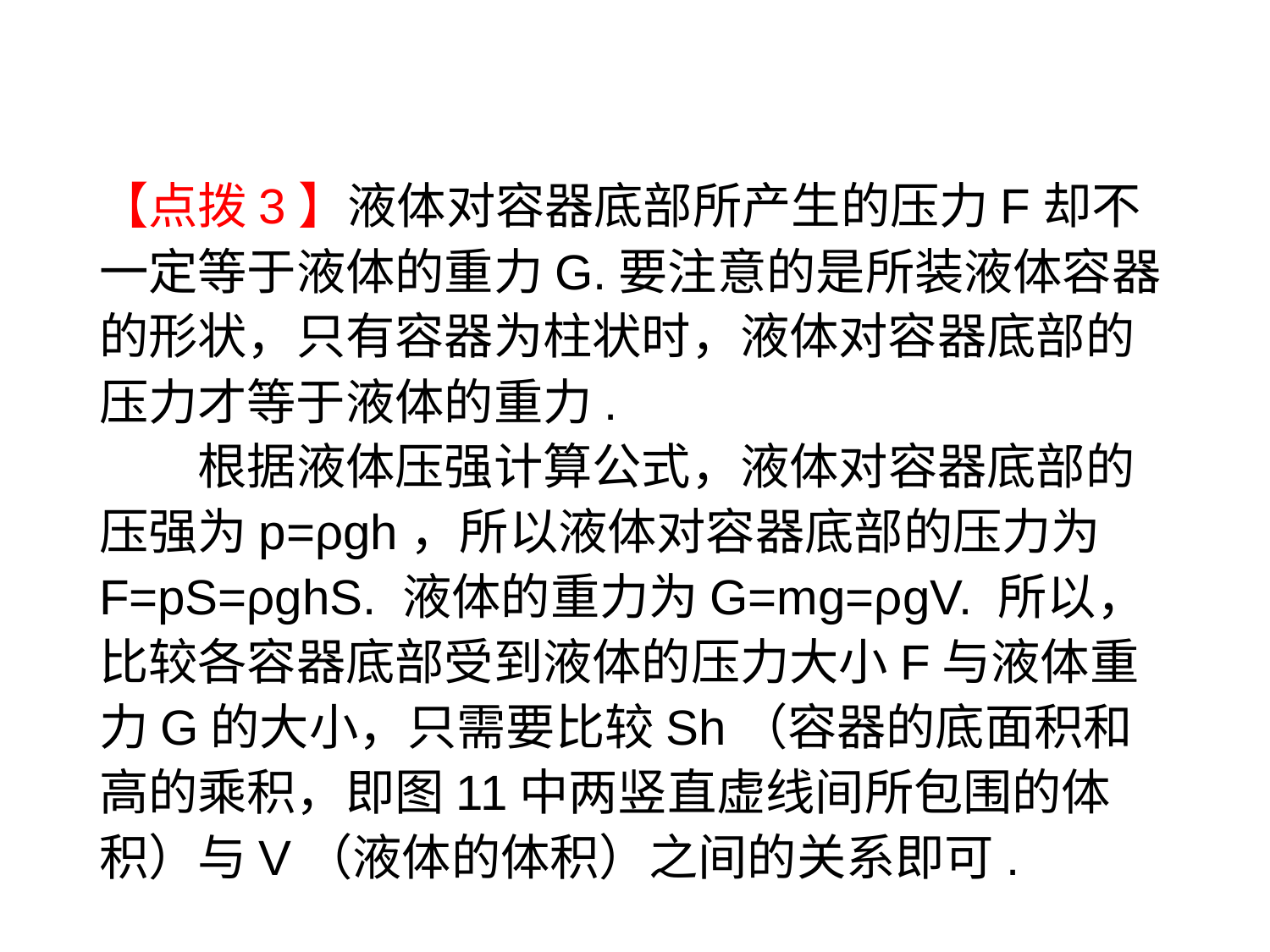

【点拨3】液体对容器底部所产生的压力F却不一定等于液体的重力G.要注意的是所装液体容器的形状，只有容器为柱状时，液体对容器底部的压力才等于液体的重力.
　　根据液体压强计算公式，液体对容器底部的压强为p=ρgh，所以液体对容器底部的压力为F=pS=ρghS. 液体的重力为G=mg=ρgV. 所以，比较各容器底部受到液体的压力大小F与液体重力G的大小，只需要比较Sh（容器的底面积和高的乘积，即图11中两竖直虚线间所包围的体积）与V（液体的体积）之间的关系即可.